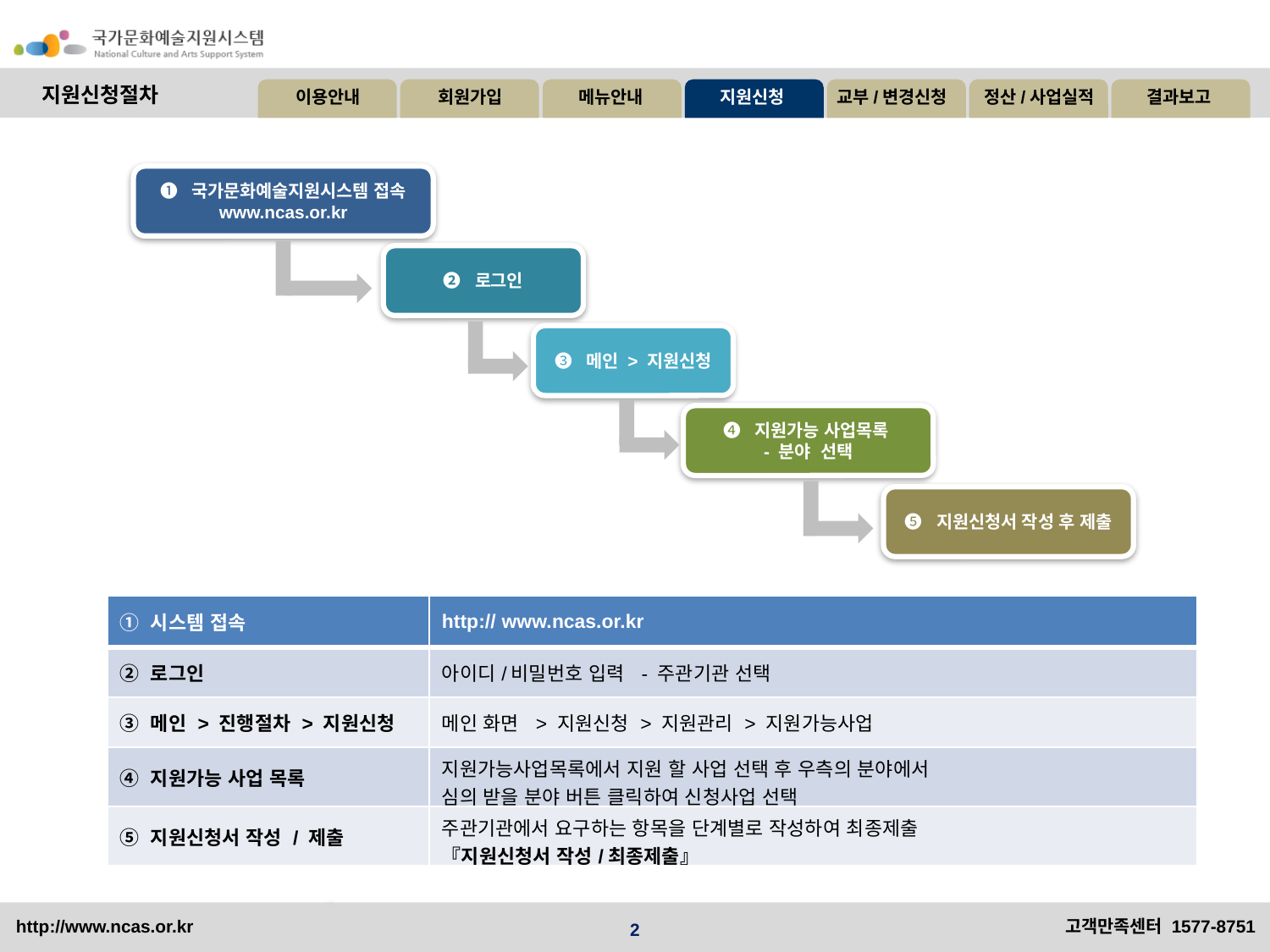

지원신청절차

➊  국가문화예술지원시스템 접속
www.ncas.or.kr

➋  로그인

➌  메인 > 지원신청

➍  지원가능 사업목록
- 분야  선택

➎  지원신청서 작성 후 제출
| ① 시스템 접속 | http:// www.ncas.or.kr |
| --- | --- |
| ② 로그인 | 아이디/비밀번호 입력 - 주관기관 선택 |
| ③ 메인 > 진행절차 > 지원신청 | 메인 화면 > 지원신청 > 지원관리 > 지원가능사업 |
| ④ 지원가능 사업 목록 | 지원가능사업목록에서 지원 할 사업 선택 후 우측의 분야에서 심의 받을 분야 버튼 클릭하여 신청사업 선택 |
| ⑤ 지원신청서 작성 / 제출 | 주관기관에서 요구하는 항목을 단계별로 작성하여 최종제출 『지원신청서 작성/최종제출』 |